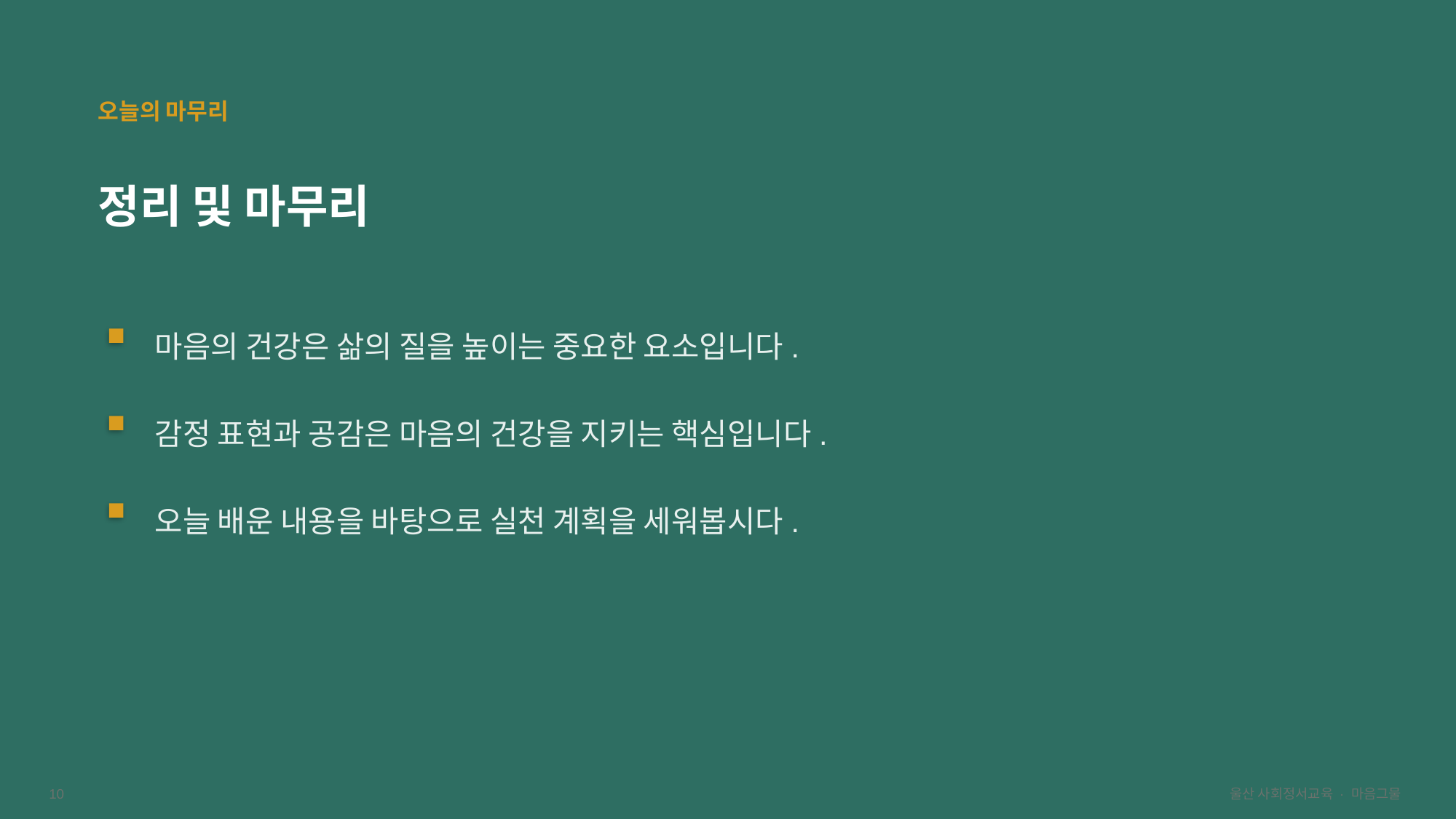

오늘의 마무리
정리 및 마무리
마음의 건강은 삶의 질을 높이는 중요한 요소입니다.

감정 표현과 공감은 마음의 건강을 지키는 핵심입니다.

오늘 배운 내용을 바탕으로 실천 계획을 세워봅시다.

10
울산 사회정서교육 · 마음그물